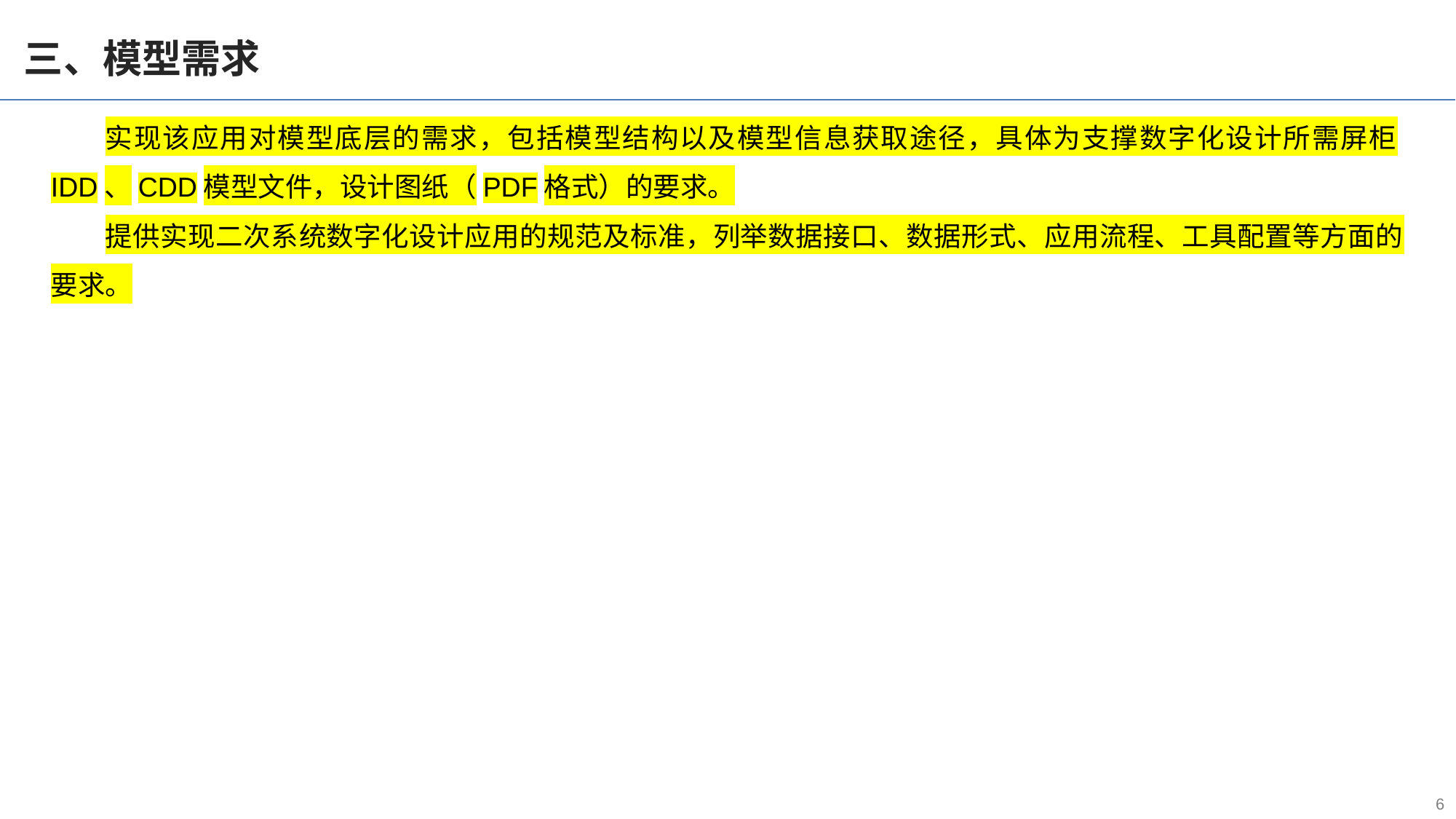

三、模型需求
实现该应用对模型底层的需求，包括模型结构以及模型信息获取途径，具体为支撑数字化设计所需屏柜IDD、CDD模型文件，设计图纸（PDF格式）的要求。
提供实现二次系统数字化设计应用的规范及标准，列举数据接口、数据形式、应用流程、工具配置等方面的要求。